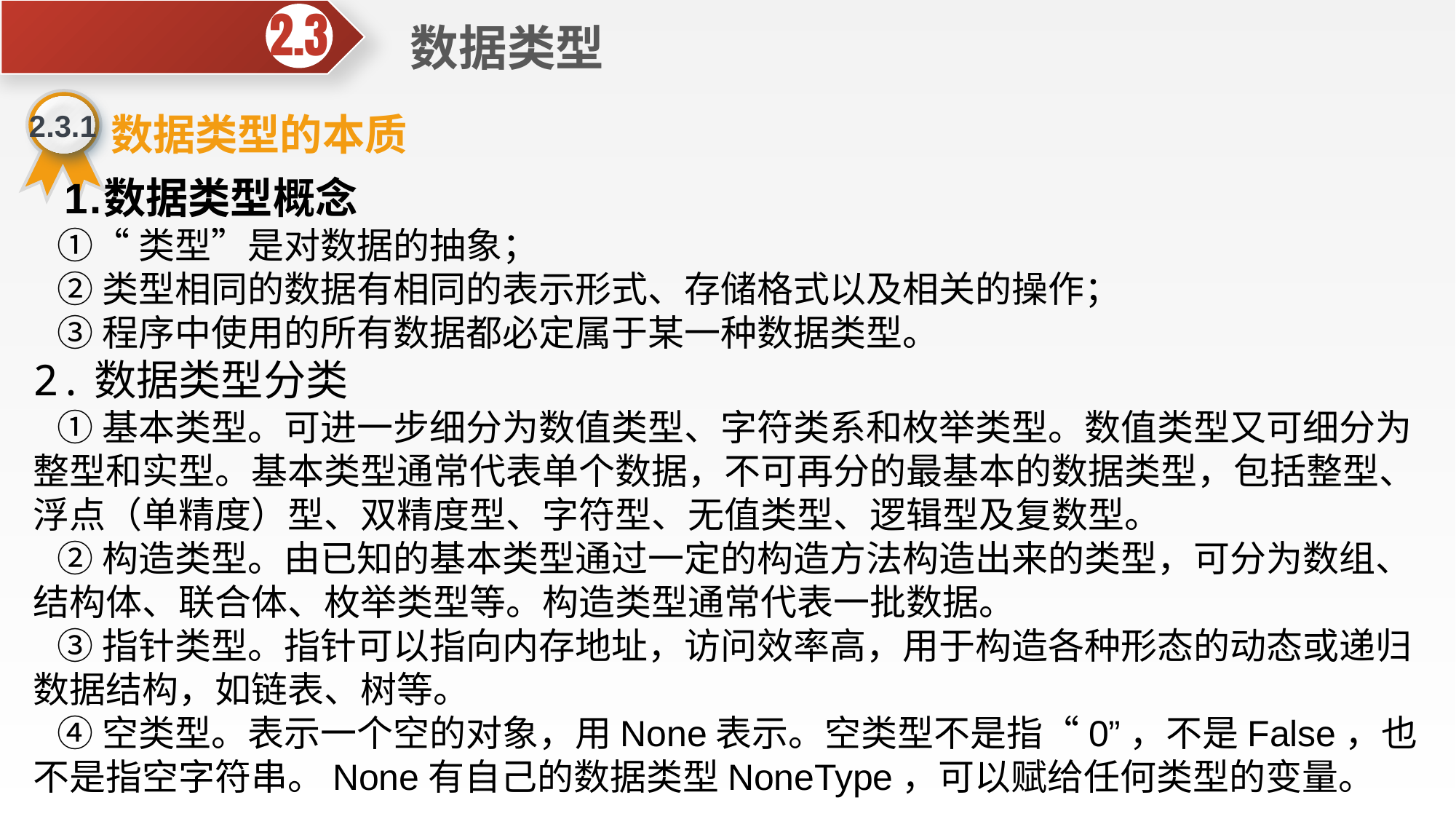

数据类型

2.3

2.3.1

数据类型的本质
数据类型概念
   ①“类型”是对数据的抽象；
   ②类型相同的数据有相同的表示形式、存储格式以及相关的操作；
   ③程序中使用的所有数据都必定属于某一种数据类型。
2.数据类型分类
   ①基本类型。可进一步细分为数值类型、字符类系和枚举类型。数值类型又可细分为整型和实型。基本类型通常代表单个数据，不可再分的最基本的数据类型，包括整型、浮点（单精度）型、双精度型、字符型、无值类型、逻辑型及复数型。
   ②构造类型。由已知的基本类型通过一定的构造方法构造出来的类型，可分为数组、结构体、联合体、枚举类型等。构造类型通常代表一批数据。
   ③指针类型。指针可以指向内存地址，访问效率高，用于构造各种形态的动态或递归数据结构，如链表、树等。
   ④空类型。表示一个空的对象，用None表示。空类型不是指“0”，不是False，也不是指空字符串。None有自己的数据类型NoneType，可以赋给任何类型的变量。